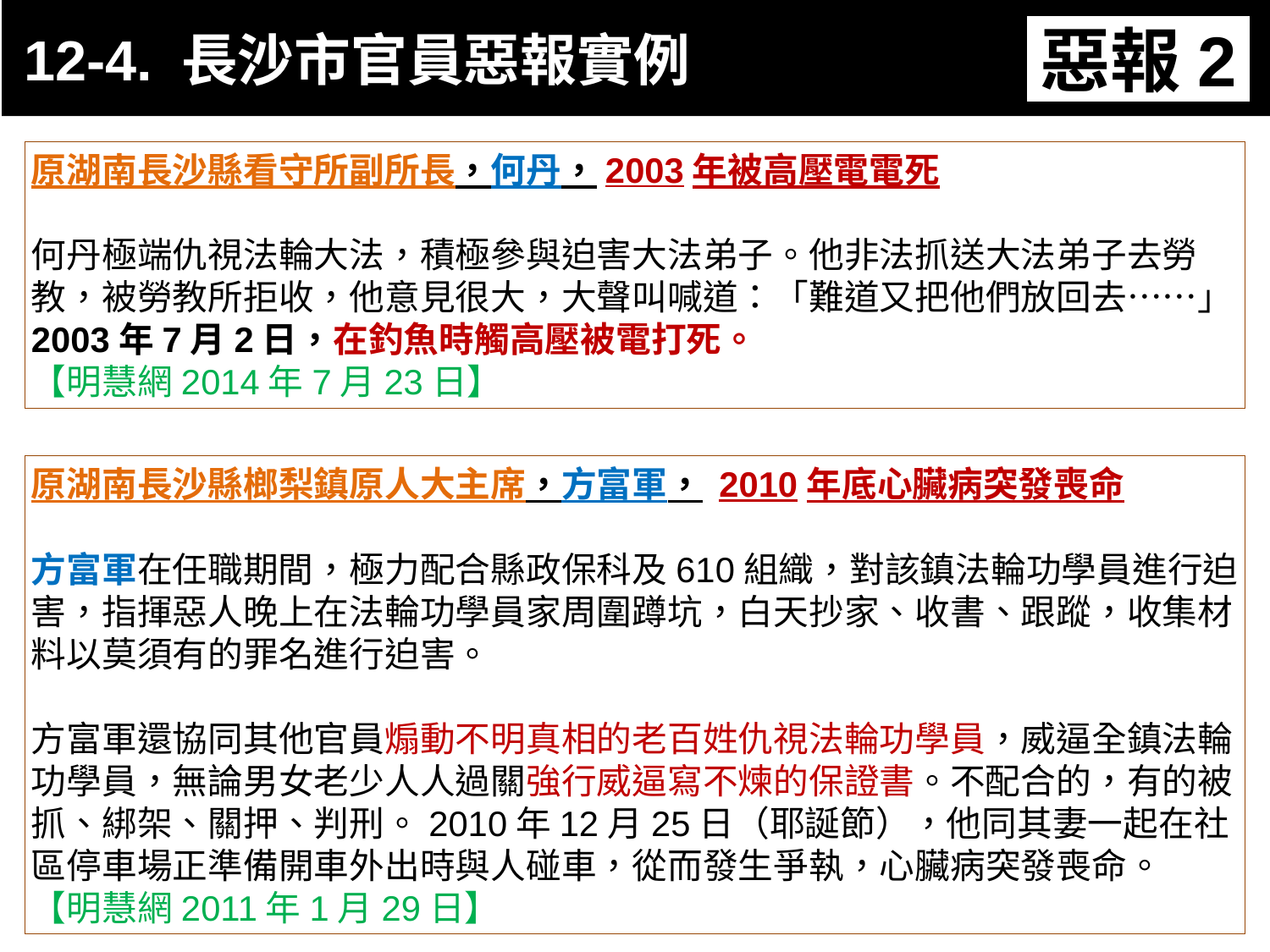

12-4. 長沙市官員惡報實例
惡報2

11-3. XX市官員惡報實例
原湖南長沙縣看守所副所長，何丹，2003年被高壓電電死

何丹極端仇視法輪大法，積極參與迫害大法弟子。他非法抓送大法弟子去勞教，被勞教所拒收，他意見很大，大聲叫喊道：「難道又把他們放回去……」
2003年7月2日，在釣魚時觸高壓被電打死。
【明慧網2014年7月23日】
原湖南長沙縣榔梨鎮原人大主席，方富軍， 2010年底心臟病突發喪命

方富軍在任職期間，極力配合縣政保科及610組織，對該鎮法輪功學員進行迫害，指揮惡人晚上在法輪功學員家周圍蹲坑，白天抄家、收書、跟蹤，收集材料以莫須有的罪名進行迫害。

方富軍還協同其他官員煽動不明真相的老百姓仇視法輪功學員，威逼全鎮法輪功學員，無論男女老少人人過關強行威逼寫不煉的保證書。不配合的，有的被抓、綁架、關押、判刑。2010年12月25日（耶誕節），他同其妻一起在社區停車場正準備開車外出時與人碰車，從而發生爭執，心臟病突發喪命。
【明慧網2011年1月29日】